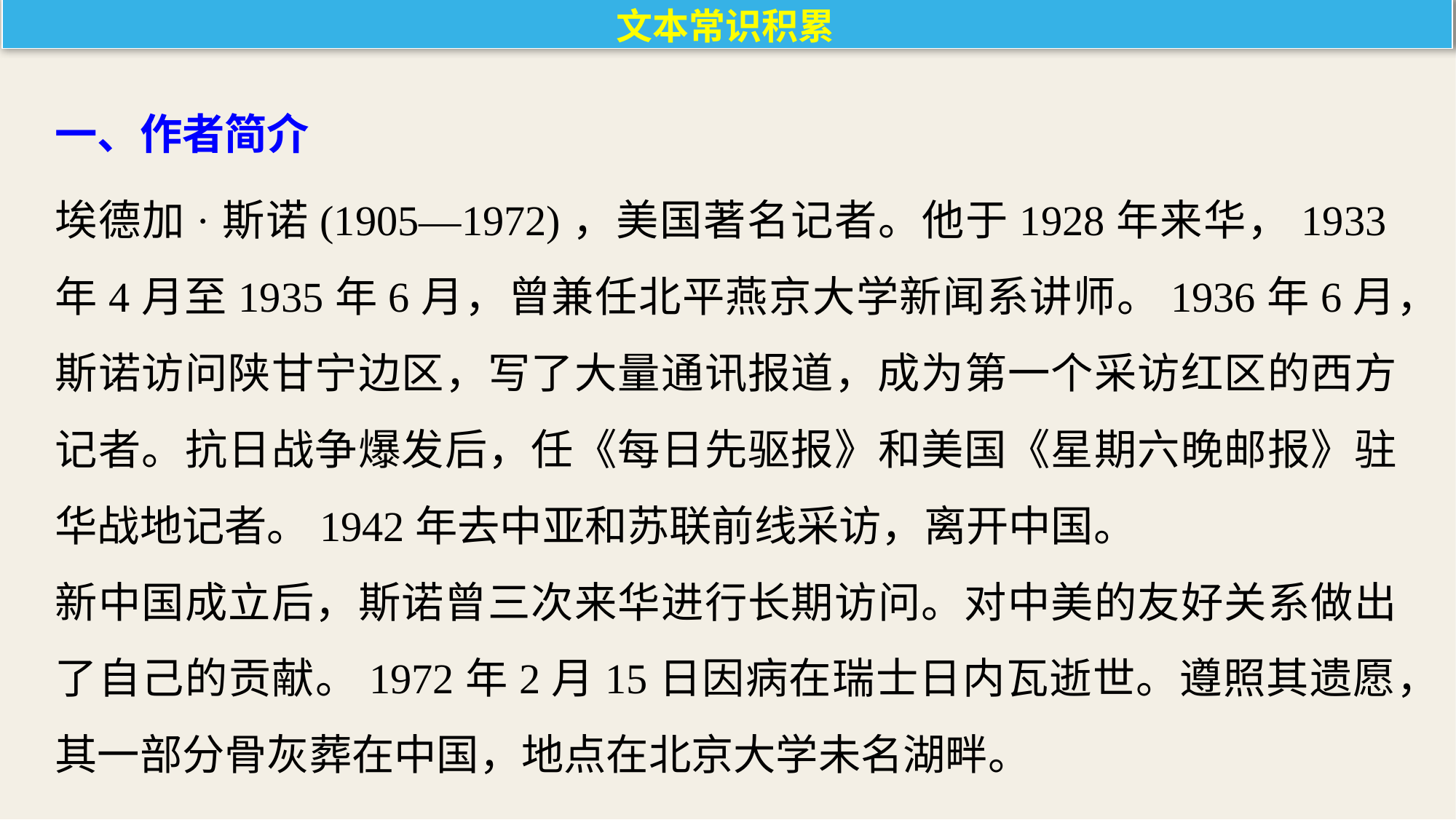

文本常识积累
一、作者简介
埃德加·斯诺(1905—1972)，美国著名记者。他于1928年来华，1933年4月至1935年6月，曾兼任北平燕京大学新闻系讲师。1936年6月，斯诺访问陕甘宁边区，写了大量通讯报道，成为第一个采访红区的西方记者。抗日战争爆发后，任《每日先驱报》和美国《星期六晚邮报》驻华战地记者。1942年去中亚和苏联前线采访，离开中国。
新中国成立后，斯诺曾三次来华进行长期访问。对中美的友好关系做出了自己的贡献。1972年2月15日因病在瑞士日内瓦逝世。遵照其遗愿，其一部分骨灰葬在中国，地点在北京大学未名湖畔。